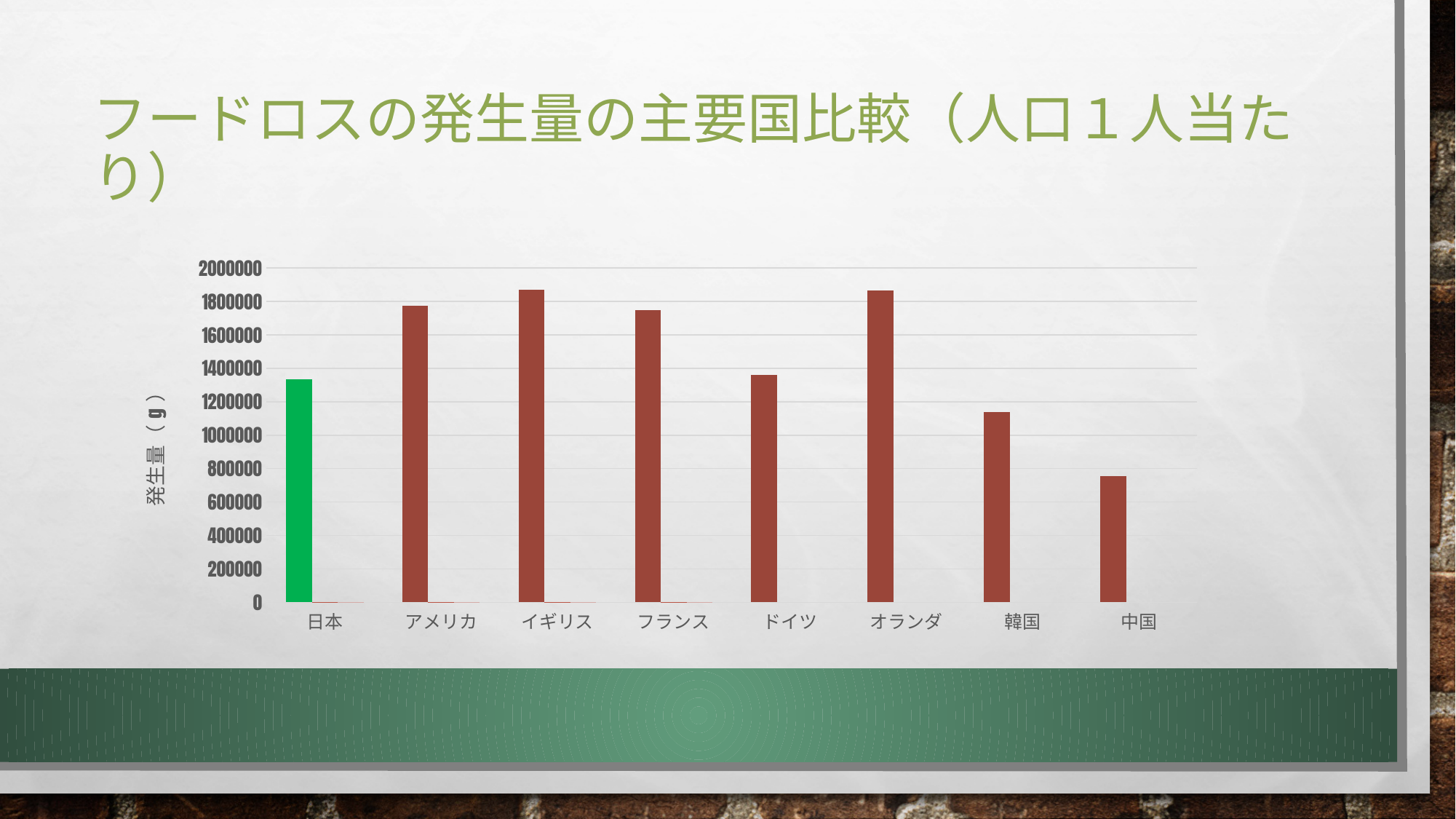

# フードロスの発生量の主要国比較（人口１人当たり）

### Chart

| Category | 列2 | 系列 2 | 系列 3 |
|---|---|---|---|
| 日本 | 1336000.0 | 2.4 | 2.0 |
| アメリカ | 1775000.0 | 4.4 | 2.0 |
| イギリス | 1870000.0 | 1.8 | 3.0 |
| フランス | 1746000.0 | 2.8 | 5.0 |
| ドイツ | 1360000.0 | None | None |
| オランダ | 1865000.0 | None | None |
| 韓国 | 1140000.0 | None | None |
| 中国 | 757000.0 | None | None |